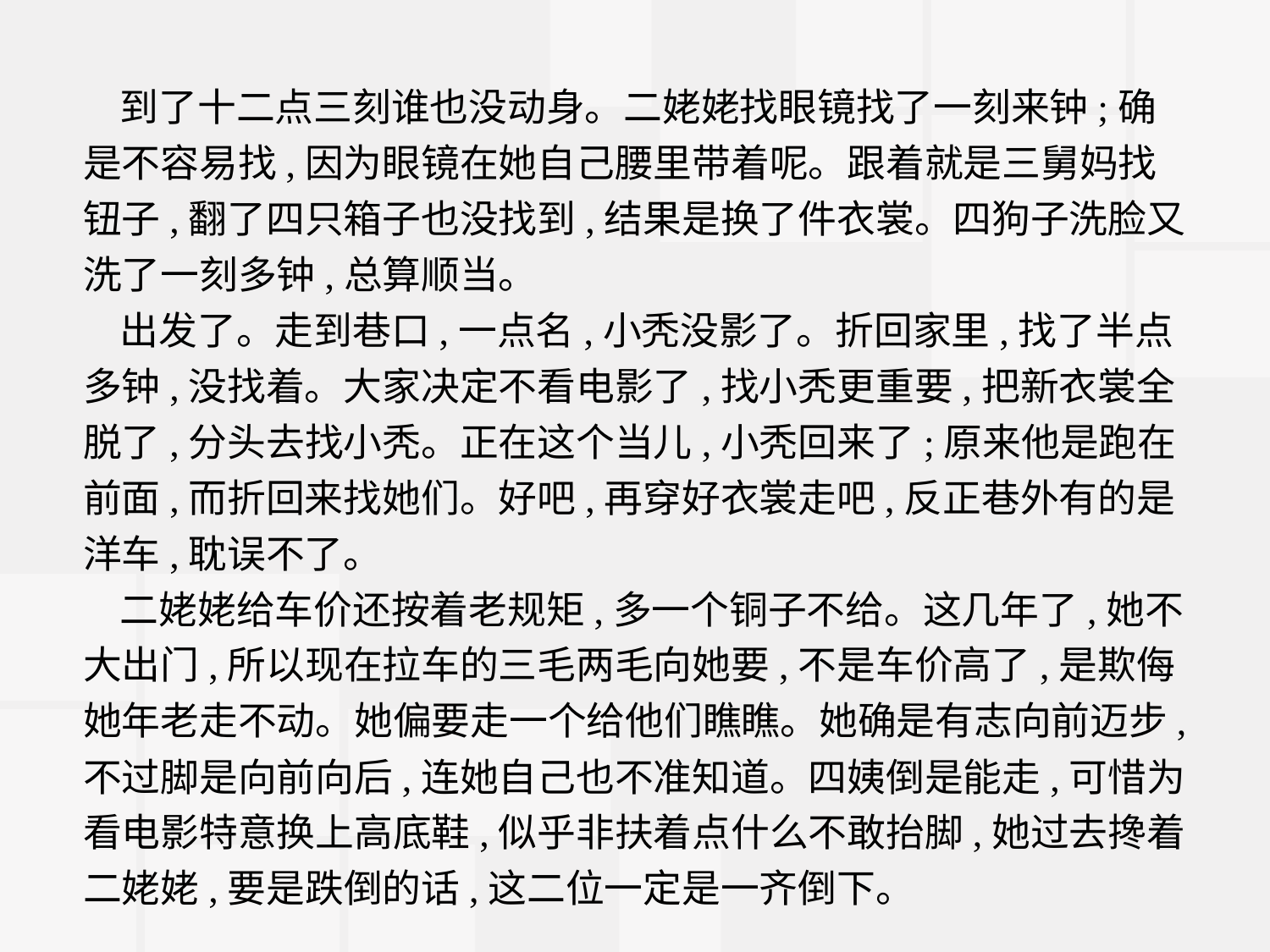

到了十二点三刻谁也没动身。二姥姥找眼镜找了一刻来钟;确是不容易找,因为眼镜在她自己腰里带着呢。跟着就是三舅妈找钮子,翻了四只箱子也没找到,结果是换了件衣裳。四狗子洗脸又洗了一刻多钟,总算顺当。
出发了。走到巷口,一点名,小秃没影了。折回家里,找了半点多钟,没找着。大家决定不看电影了,找小秃更重要,把新衣裳全脱了,分头去找小秃。正在这个当儿,小秃回来了;原来他是跑在前面,而折回来找她们。好吧,再穿好衣裳走吧,反正巷外有的是洋车,耽误不了。
二姥姥给车价还按着老规矩,多一个铜子不给。这几年了,她不大出门,所以现在拉车的三毛两毛向她要,不是车价高了,是欺侮她年老走不动。她偏要走一个给他们瞧瞧。她确是有志向前迈步,不过脚是向前向后,连她自己也不准知道。四姨倒是能走,可惜为看电影特意换上高底鞋,似乎非扶着点什么不敢抬脚,她过去搀着二姥姥,要是跌倒的话,这二位一定是一齐倒下。